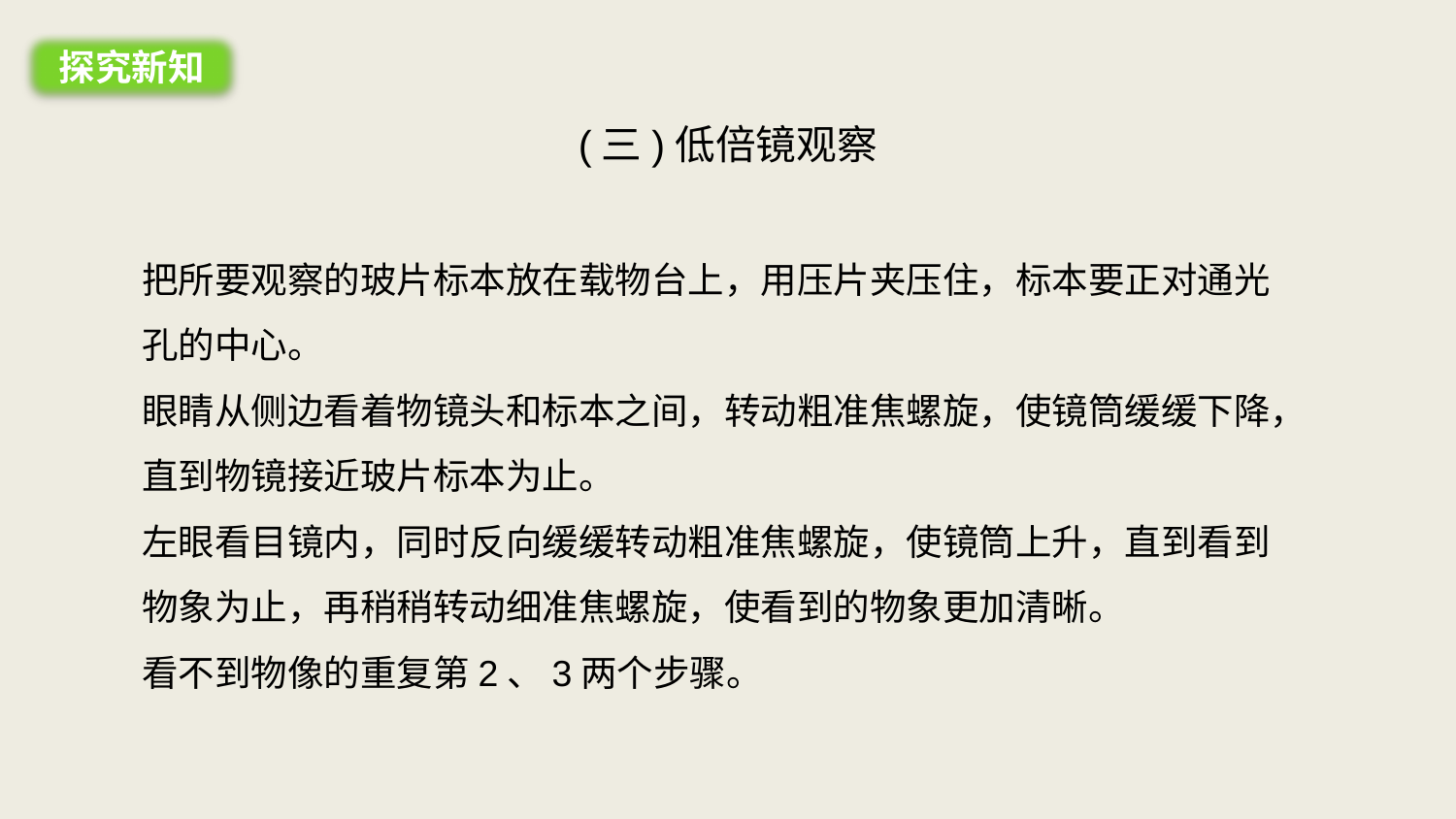

探究新知
(三)低倍镜观察
把所要观察的玻片标本放在载物台上，用压片夹压住，标本要正对通光孔的中心。
眼睛从侧边看着物镜头和标本之间，转动粗准焦螺旋，使镜筒缓缓下降，直到物镜接近玻片标本为止。
左眼看目镜内，同时反向缓缓转动粗准焦螺旋，使镜筒上升，直到看到物象为止，再稍稍转动细准焦螺旋，使看到的物象更加清晰。
看不到物像的重复第2、3两个步骤。